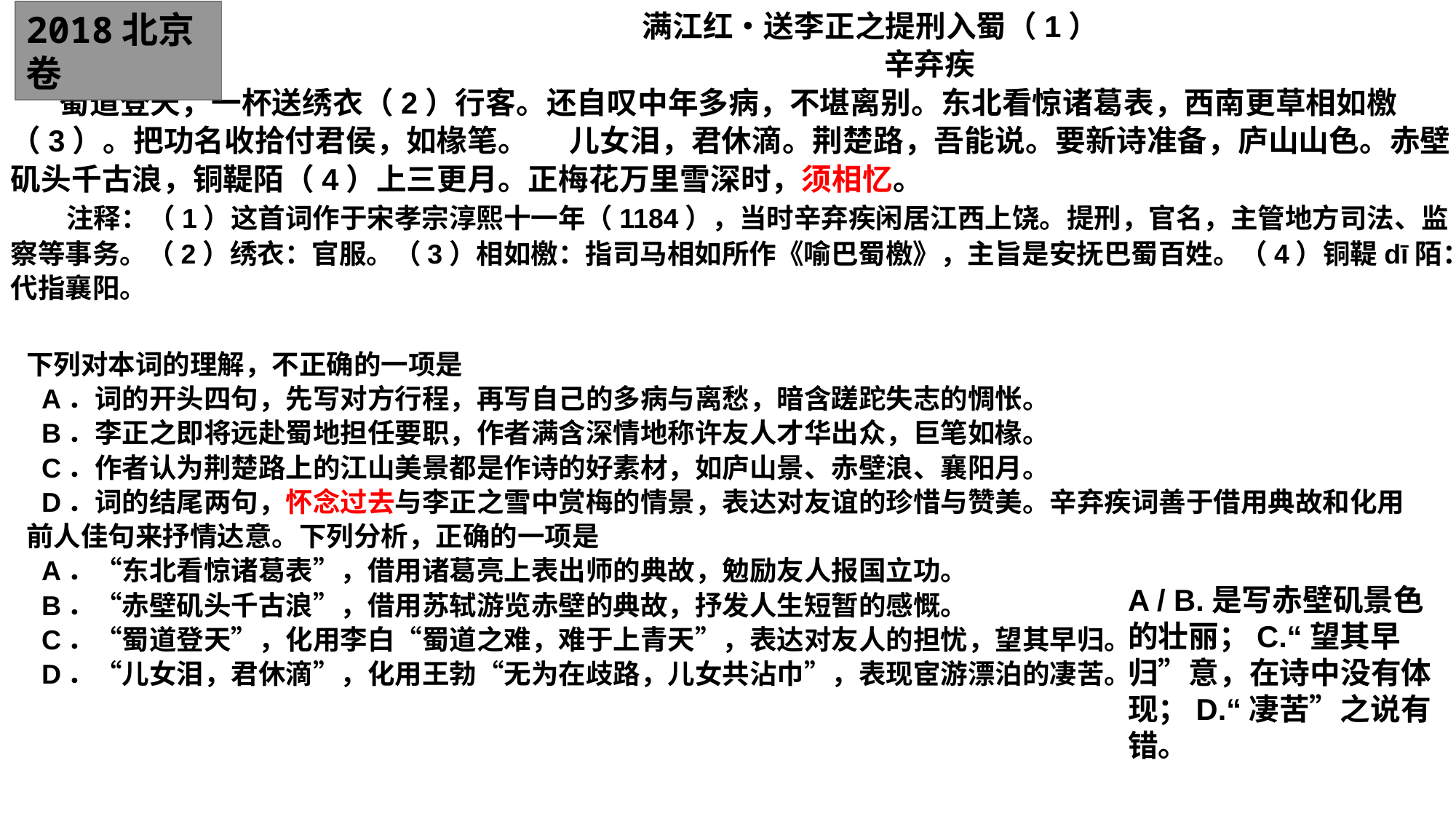

满江红•送李正之提刑入蜀（1）
                辛弃疾
      蜀道登天，一杯送绣衣（2）行客。还自叹中年多病，不堪离别。东北看惊诸葛表，西南更草相如檄（3）。把功名收拾付君侯，如椽笔。      儿女泪，君休滴。荆楚路，吾能说。要新诗准备，庐山山色。赤壁矶头千古浪，铜鞮陌（4）上三更月。正梅花万里雪深时，须相忆。
       注释：（1）这首词作于宋孝宗淳熙十一年（1184），当时辛弃疾闲居江西上饶。提刑，官名，主管地方司法、监察等事务。（2）绣衣：官服。（3）相如檄：指司马相如所作《喻巴蜀檄》，主旨是安抚巴蜀百姓。（4）铜鞮dī陌：代指襄阳。
2018北京卷
下列对本词的理解，不正确的一项是
  A．词的开头四句，先写对方行程，再写自己的多病与离愁，暗含蹉跎失志的惆怅。
  B．李正之即将远赴蜀地担任要职，作者满含深情地称许友人才华出众，巨笔如椽。
  C．作者认为荆楚路上的江山美景都是作诗的好素材，如庐山景、赤壁浪、襄阳月。
  D．词的结尾两句，怀念过去与李正之雪中赏梅的情景，表达对友谊的珍惜与赞美。辛弃疾词善于借用典故和化用前人佳句来抒情达意。下列分析，正确的一项是
  A．“东北看惊诸葛表”，借用诸葛亮上表出师的典故，勉励友人报国立功。
  B．“赤壁矶头千古浪”，借用苏轼游览赤壁的典故，抒发人生短暂的感慨。
  C．“蜀道登天”，化用李白“蜀道之难，难于上青天”，表达对友人的担忧，望其早归。
  D．“儿女泪，君休滴”，化用王勃“无为在歧路，儿女共沾巾”，表现宦游漂泊的凄苦。

A / B.是写赤壁矶景色的壮丽；C.“望其早归”意，在诗中没有体现；D.“凄苦”之说有错。